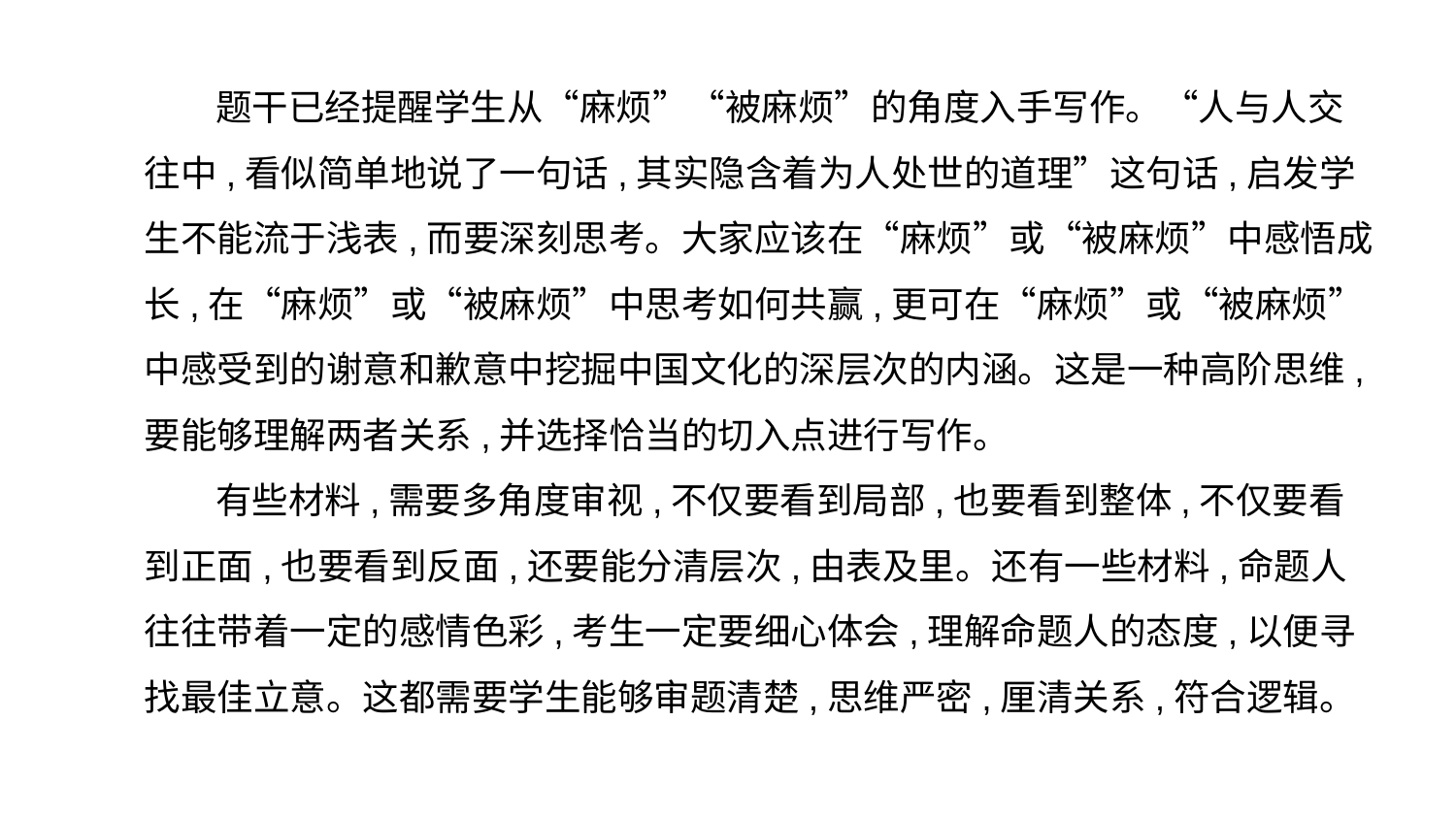

题干已经提醒学生从“麻烦”“被麻烦”的角度入手写作。“人与人交往中,看似简单地说了一句话,其实隐含着为人处世的道理”这句话,启发学生不能流于浅表,而要深刻思考。大家应该在“麻烦”或“被麻烦”中感悟成长,在“麻烦”或“被麻烦”中思考如何共赢,更可在“麻烦”或“被麻烦”中感受到的谢意和歉意中挖掘中国文化的深层次的内涵。这是一种高阶思维,要能够理解两者关系,并选择恰当的切入点进行写作。
有些材料,需要多角度审视,不仅要看到局部,也要看到整体,不仅要看到正面,也要看到反面,还要能分清层次,由表及里。还有一些材料,命题人往往带着一定的感情色彩,考生一定要细心体会,理解命题人的态度,以便寻找最佳立意。这都需要学生能够审题清楚,思维严密,厘清关系,符合逻辑。